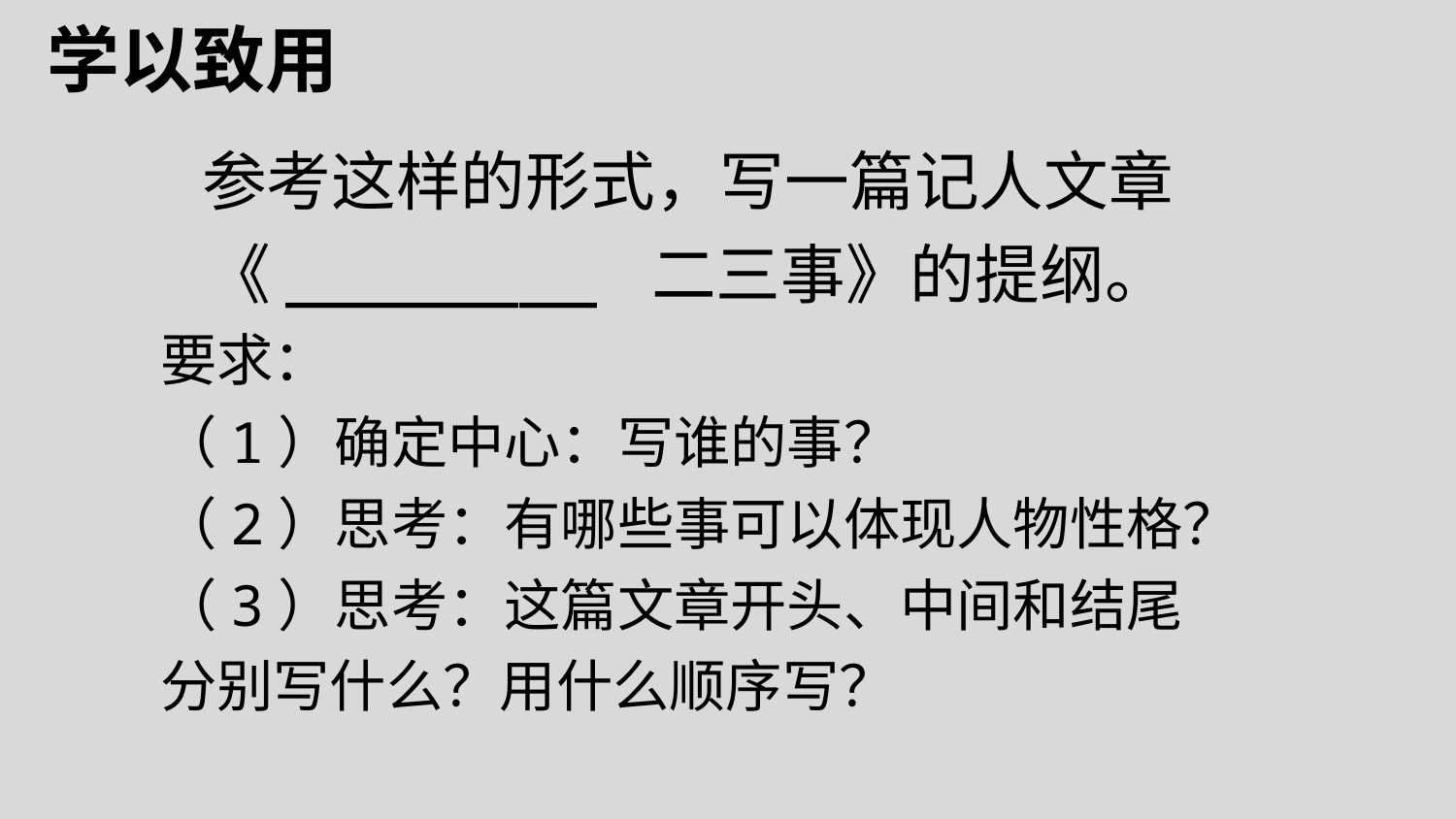

学以致用
参考这样的形式，写一篇记人文章《________ 二三事》的提纲。
要求：
（1）确定中心：写谁的事？
（2）思考：有哪些事可以体现人物性格？
（3）思考：这篇文章开头、中间和结尾分别写什么？用什么顺序写？